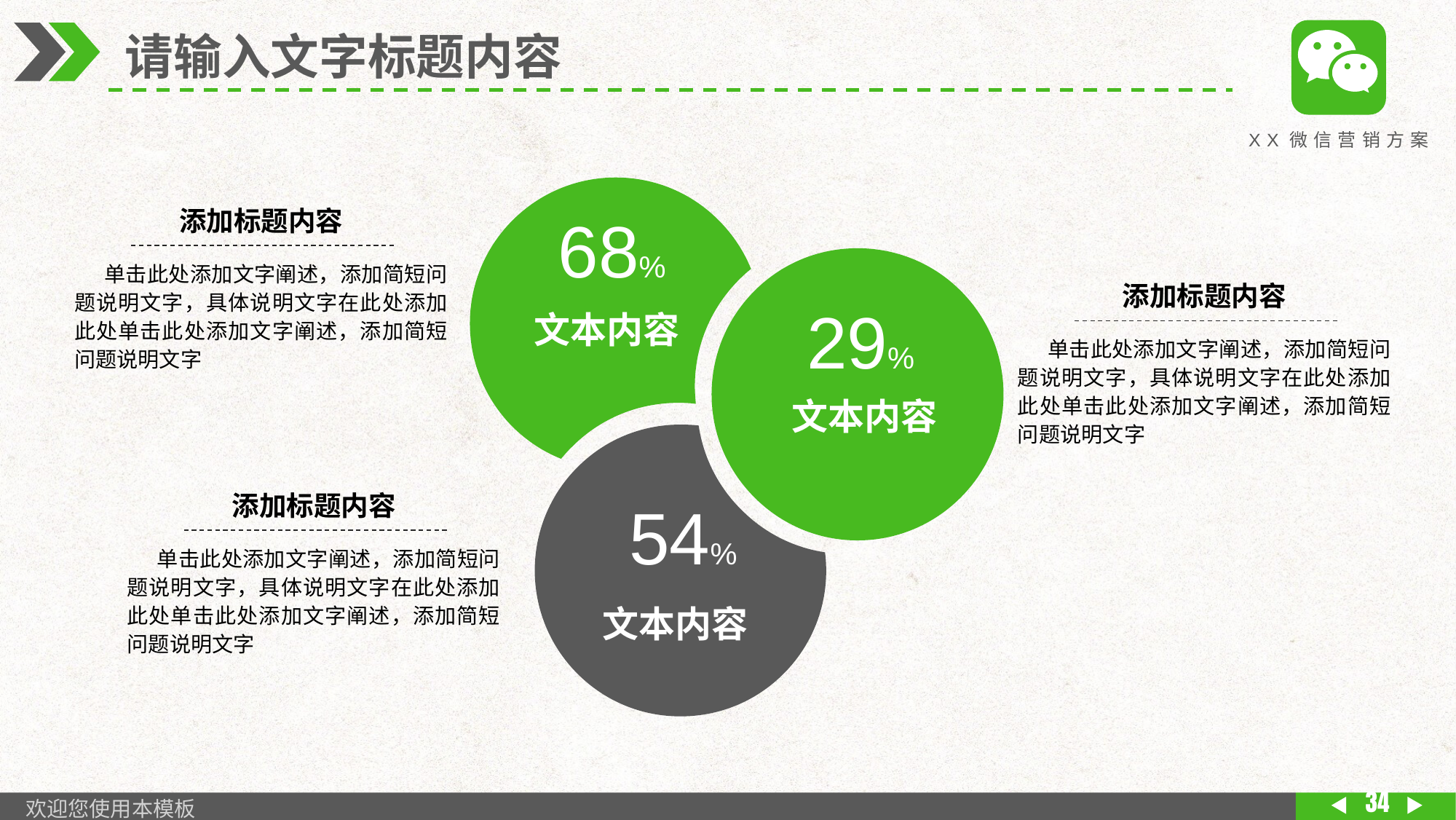

XX微信营销方案
 请输入文字标题内容

68%
文本内容
添加标题内容
     单击此处添加文字阐述，添加简短问题说明文字，具体说明文字在此处添加此处单击此处添加文字阐述，添加简短问题说明文字

添加标题内容
     单击此处添加文字阐述，添加简短问题说明文字，具体说明文字在此处添加此处单击此处添加文字阐述，添加简短问题说明文字
29%
文本内容

54%
文本内容
添加标题内容
     单击此处添加文字阐述，添加简短问题说明文字，具体说明文字在此处添加此处单击此处添加文字阐述，添加简短问题说明文字